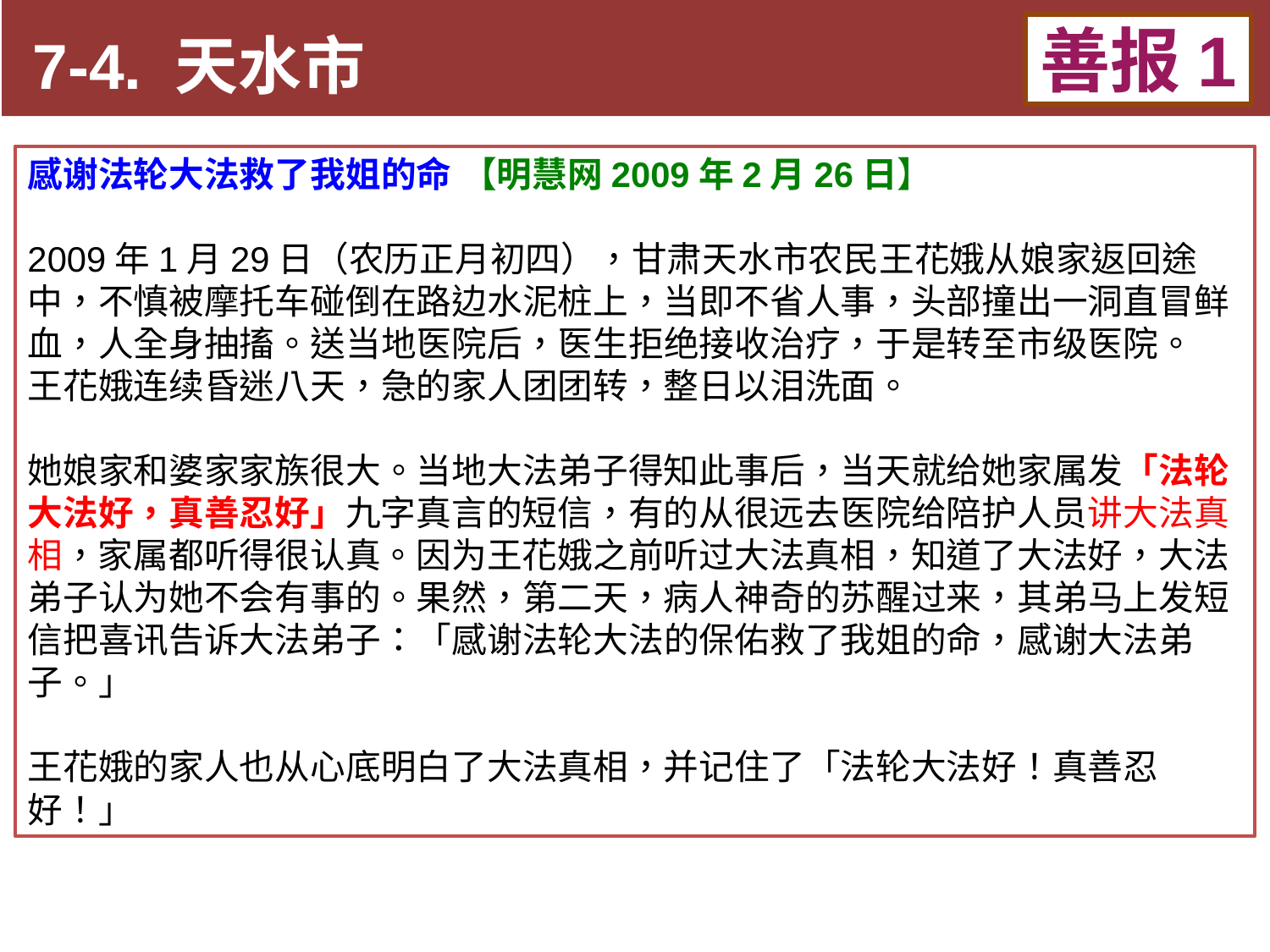

7-4. 天水市
善报1
11-3. XX市官员恶报实例
感谢法轮大法救了我姐的命 【明慧网2009年2月26日】

2009年1月29日（农历正月初四），甘肃天水市农民王花娥从娘家返回途中，不慎被摩托车碰倒在路边水泥桩上，当即不省人事，头部撞出一洞直冒鲜血，人全身抽搐。送当地医院后，医生拒绝接收治疗，于是转至市级医院。
王花娥连续昏迷八天，急的家人团团转，整日以泪洗面。

她娘家和婆家家族很大。当地大法弟子得知此事后，当天就给她家属发「法轮大法好，真善忍好」九字真言的短信，有的从很远去医院给陪护人员讲大法真相，家属都听得很认真。因为王花娥之前听过大法真相，知道了大法好，大法弟子认为她不会有事的。果然，第二天，病人神奇的苏醒过来，其弟马上发短信把喜讯告诉大法弟子：「感谢法轮大法的保佑救了我姐的命，感谢大法弟子。」

王花娥的家人也从心底明白了大法真相，并记住了「法轮大法好！真善忍好！」